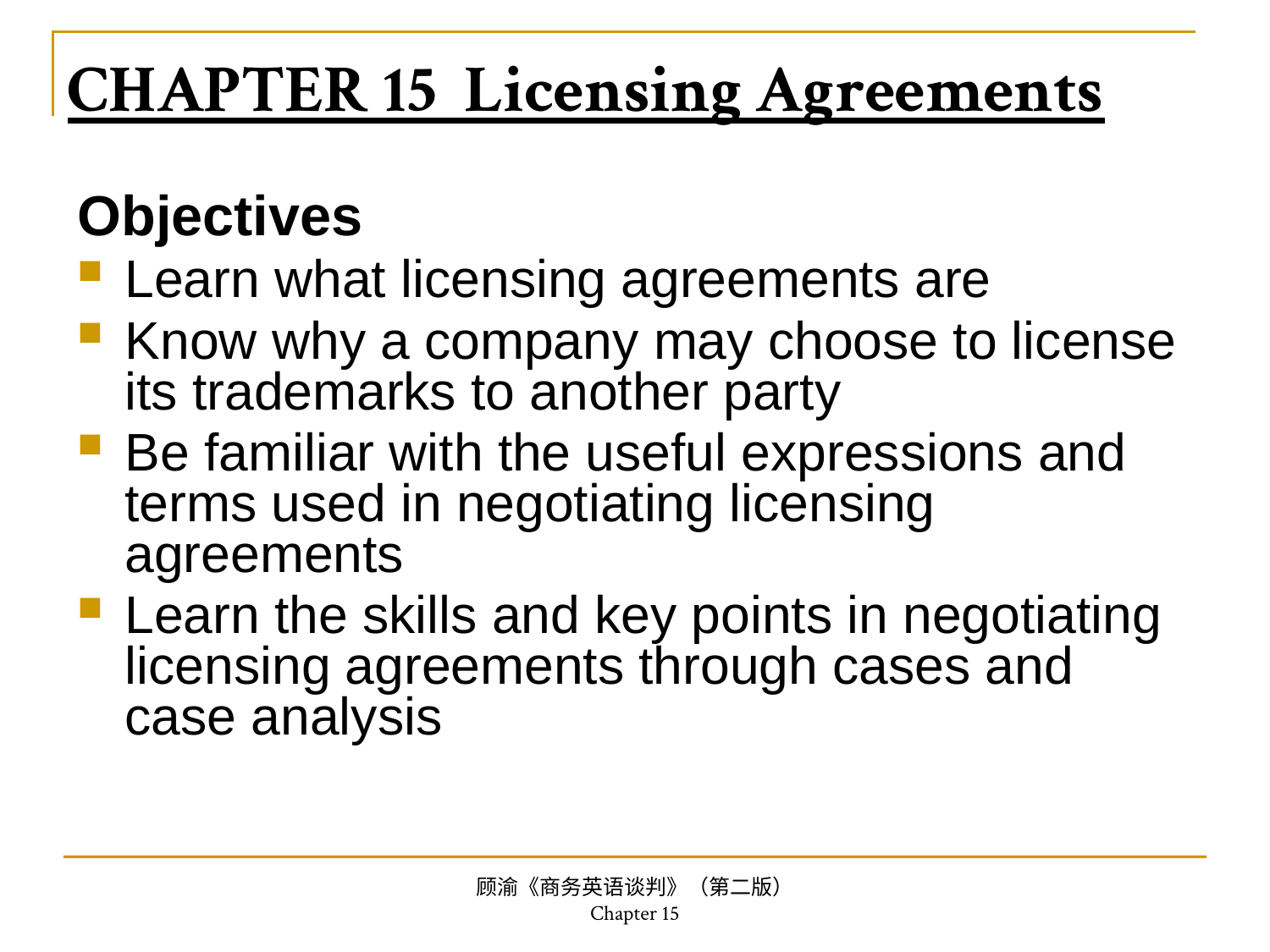

# CHAPTER 15  Licensing Agreements
Objectives
Learn what licensing agreements are
Know why a company may choose to license its trademarks to another party
Be familiar with the useful expressions and terms used in negotiating licensing agreements
Learn the skills and key points in negotiating licensing agreements through cases and case analysis

3
顾渝《商务英语谈判》（第二版） Chapter 15